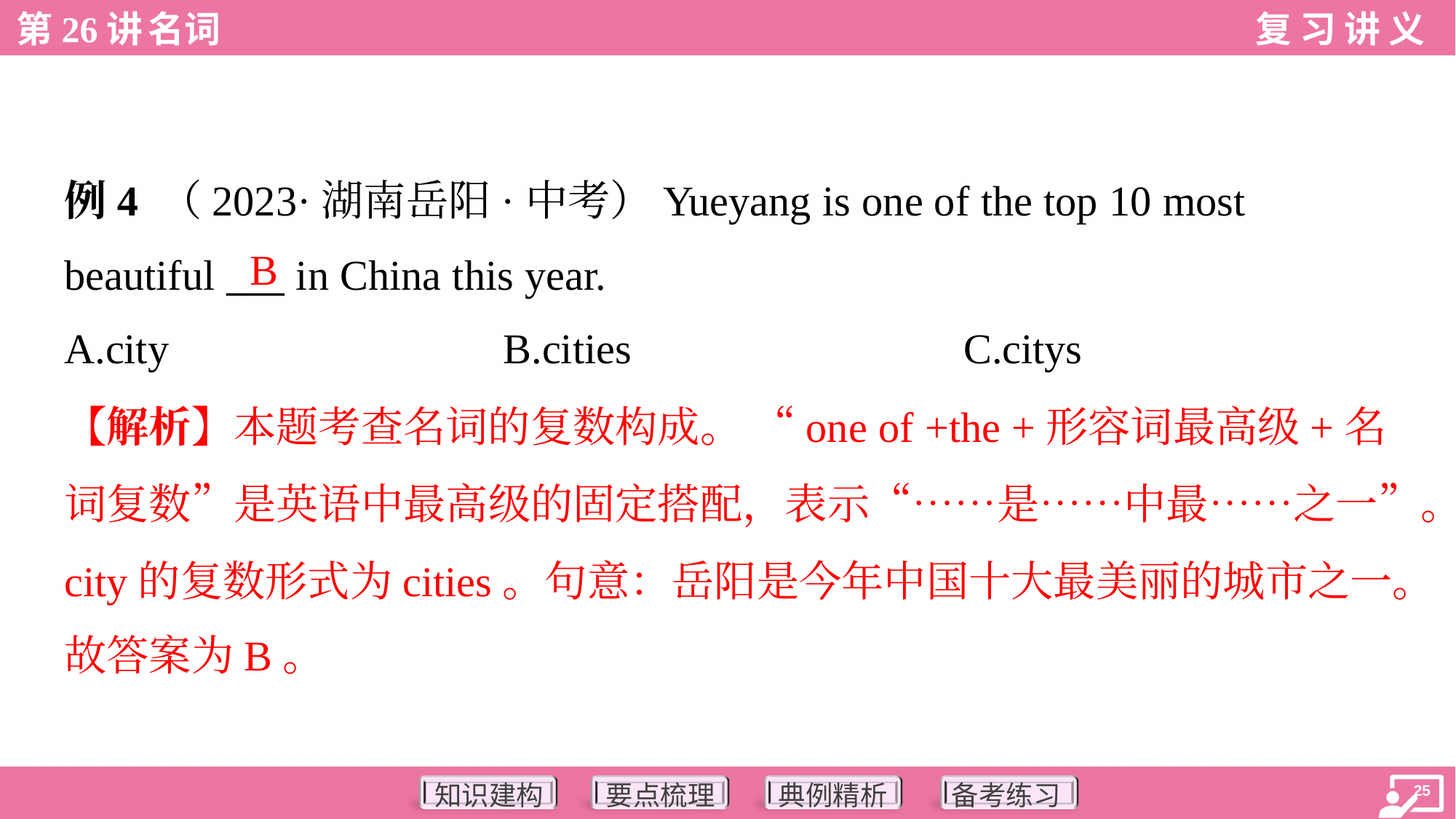

例4 （2023·湖南岳阳·中考）Yueyang is one of the top 10 most
beautiful ___ in China this year.
B
A.city	B.cities	C.citys
【解析】本题考查名词的复数构成。 “one of +the +形容词最高级+名
词复数”是英语中最高级的固定搭配，表示“……是……中最……之一”。
city的复数形式为cities。句意：岳阳是今年中国十大最美丽的城市之一。
故答案为B。